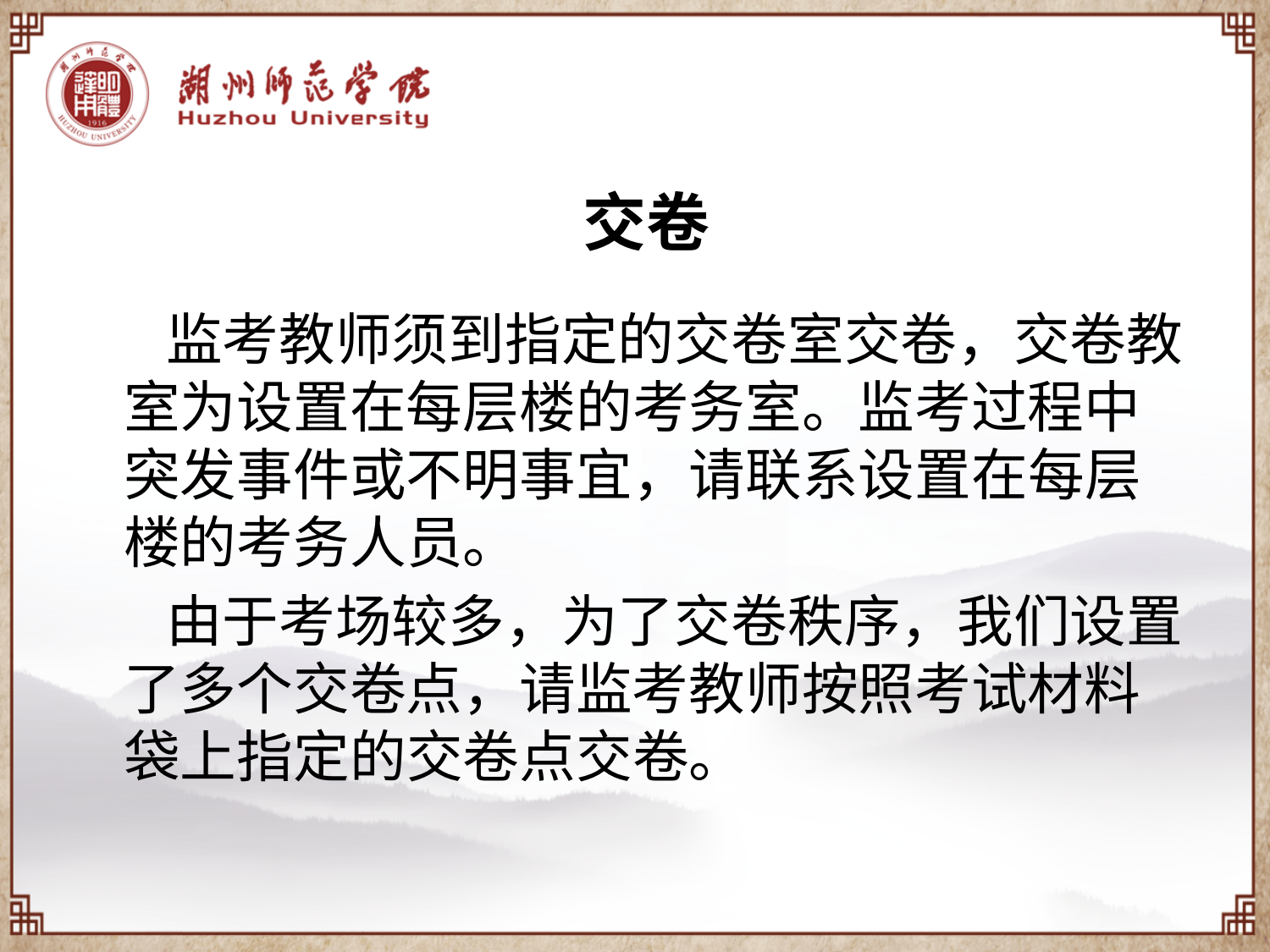

交卷
      监考教师须到指定的交卷室交卷，交卷教室为设置在每层楼的考务室。监考过程中突发事件或不明事宜，请联系设置在每层楼的考务人员。
      由于考场较多，为了交卷秩序，我们设置了多个交卷点，请监考教师按照考试材料袋上指定的交卷点交卷。